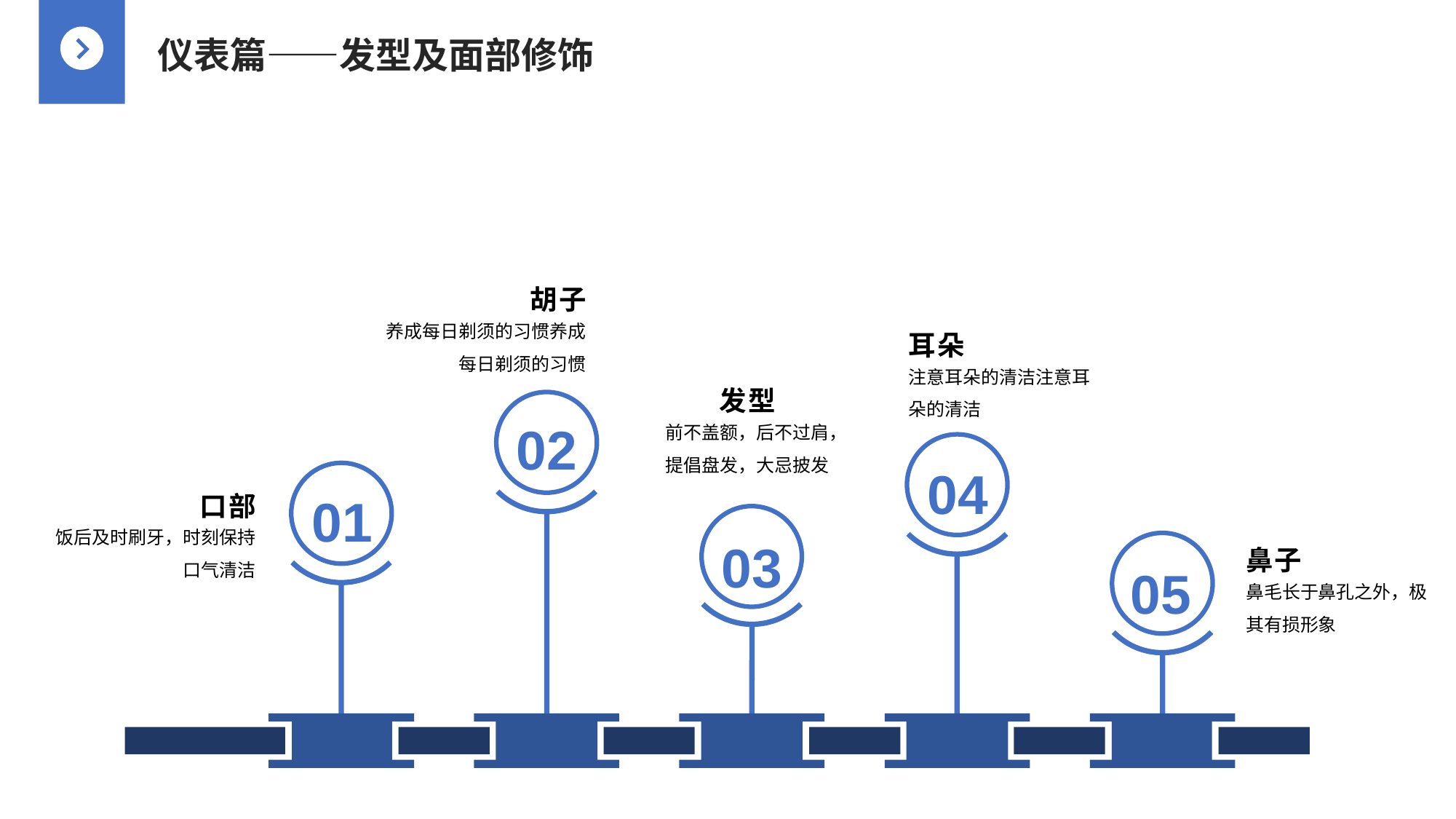

仪表篇——发型及面部修饰
胡子
养成每日剃须的习惯养成每日剃须的习惯
耳朵
注意耳朵的清洁注意耳朵的清洁
发型

02
前不盖额，后不过肩，提倡盘发，大忌披发

04

口部
01

饭后及时刷牙，时刻保持口气清洁

03
鼻子

05

鼻毛长于鼻孔之外，极其有损形象